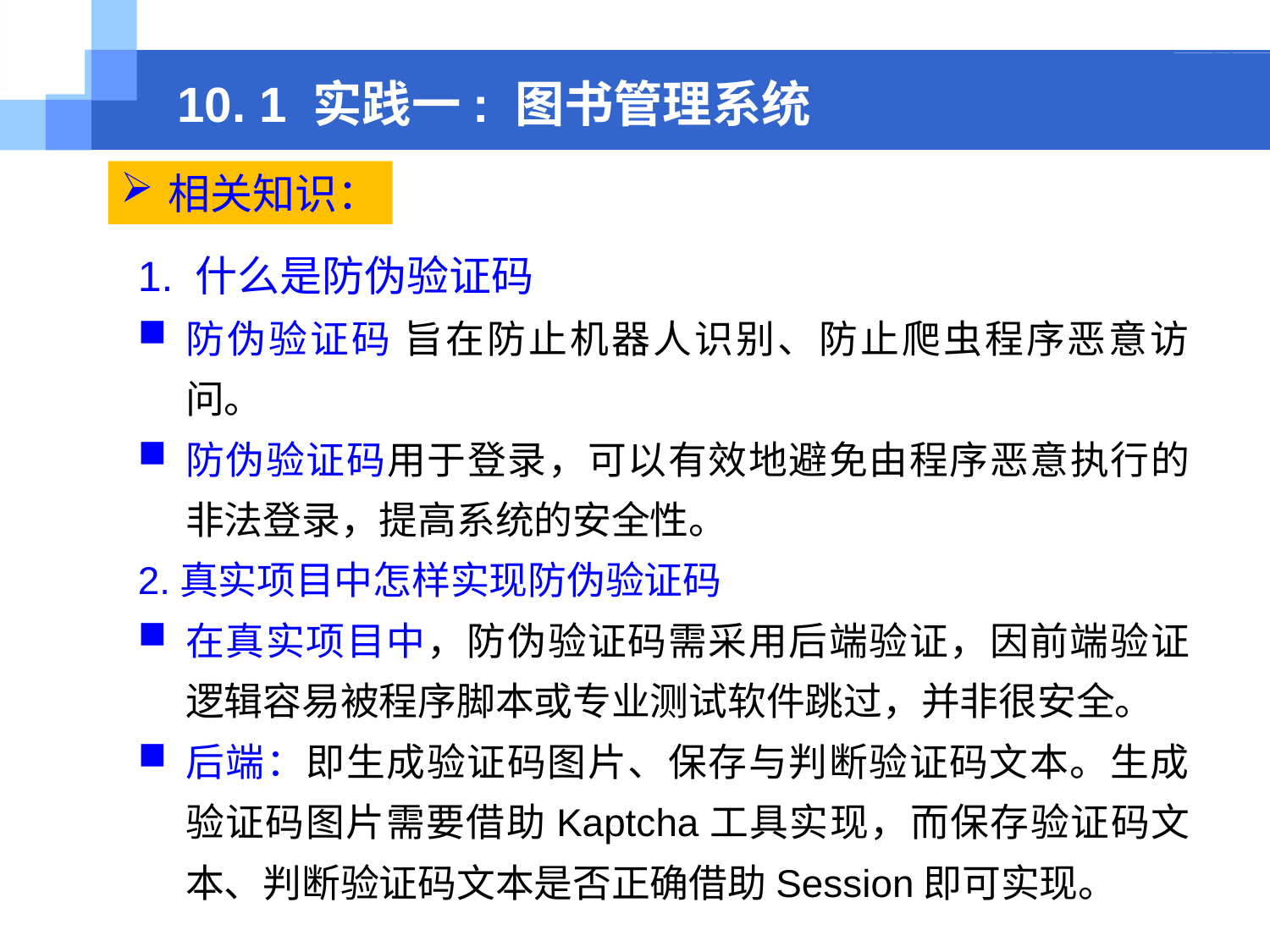

10. 1 实践一: 图书管理系统
相关知识：
1. 什么是防伪验证码
防伪验证码 旨在防止机器人识别、防止爬虫程序恶意访问。
防伪验证码用于登录，可以有效地避免由程序恶意执行的非法登录，提高系统的安全性。
2.真实项目中怎样实现防伪验证码
在真实项目中，防伪验证码需采用后端验证，因前端验证逻辑容易被程序脚本或专业测试软件跳过，并非很安全。
后端：即生成验证码图片、保存与判断验证码文本。生成验证码图片需要借助Kaptcha工具实现，而保存验证码文本、判断验证码文本是否正确借助Session即可实现。